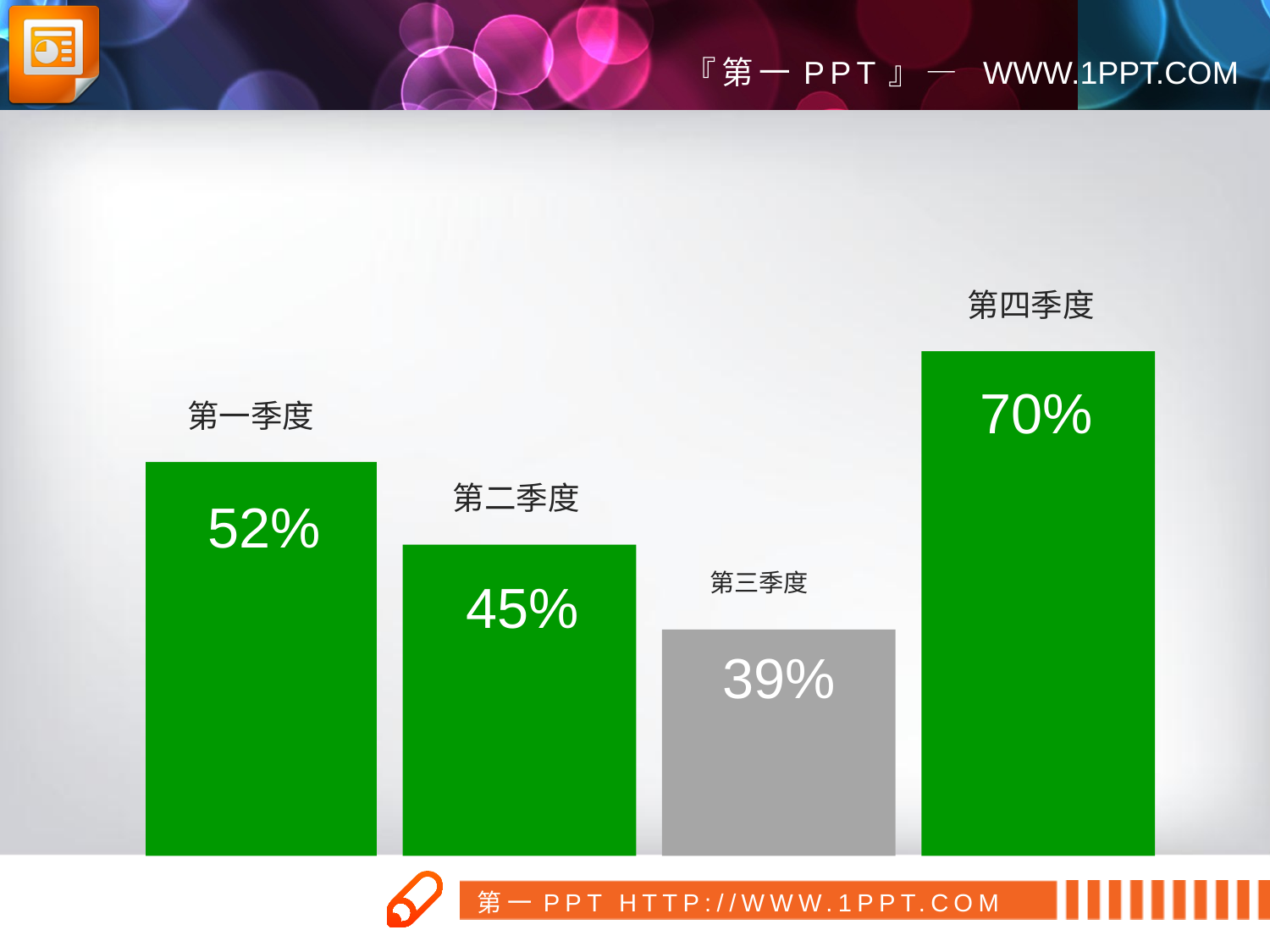

第四季度

70%
第一季度

第二季度
52%

45%
第三季度

39%